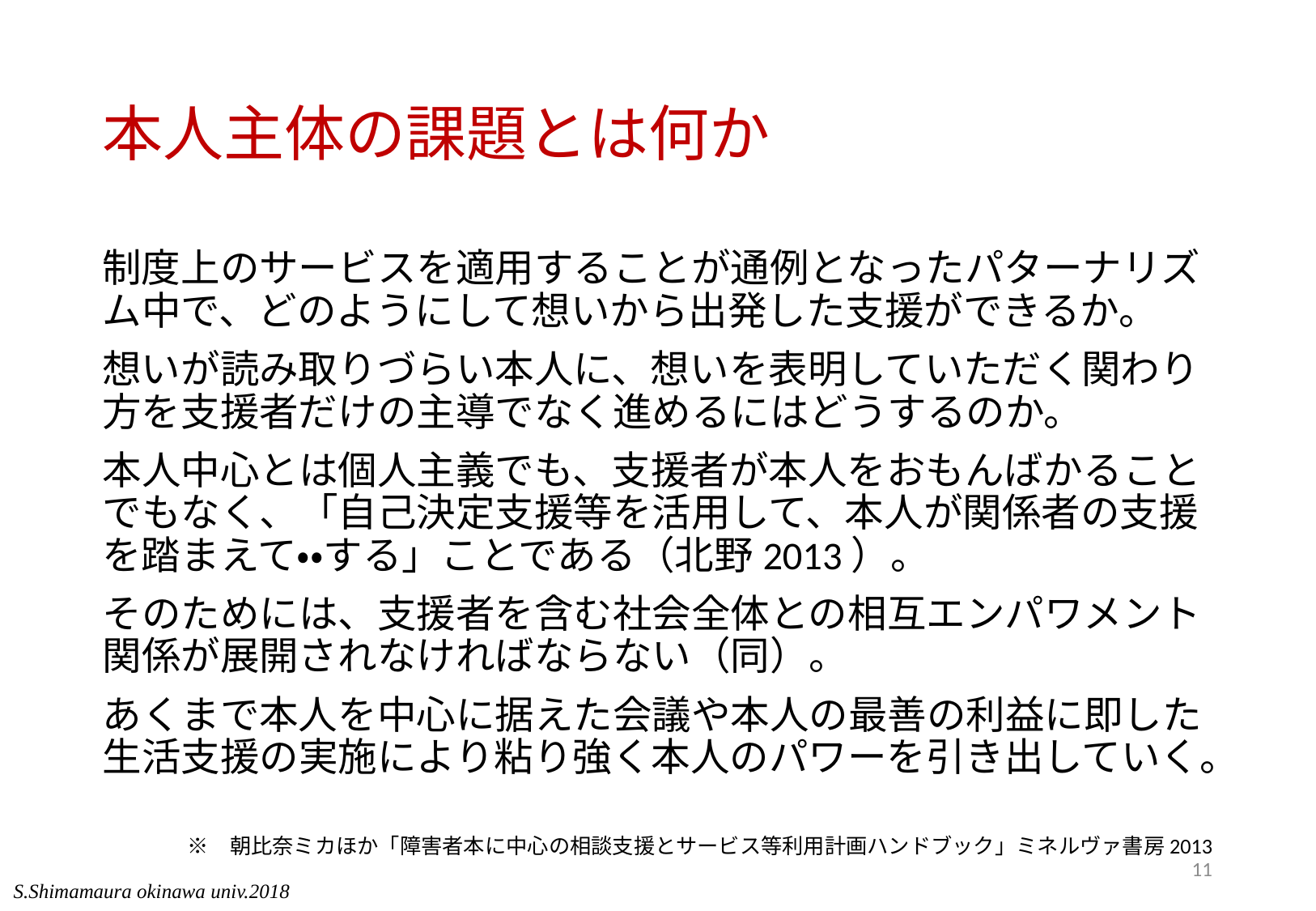

# 本人主体の課題とは何か
制度上のサービスを適用することが通例となったパターナリズム中で、どのようにして想いから出発した支援ができるか。
想いが読み取りづらい本人に、想いを表明していただく関わり方を支援者だけの主導でなく進めるにはどうするのか。
本人中心とは個人主義でも、支援者が本人をおもんばかることでもなく、「自己決定支援等を活用して、本人が関係者の支援を踏まえて・・する」ことである（北野2013）。
そのためには、支援者を含む社会全体との相互エンパワメント関係が展開されなければならない（同）。
あくまで本人を中心に据えた会議や本人の最善の利益に即した生活支援の実施により粘り強く本人のパワーを引き出していく。

　　　　※　朝比奈ミカほか「障害者本に中心の相談支援とサービス等利用計画ハンドブック」ミネルヴァ書房2013

11
S.Shimamaura okinawa univ.2018